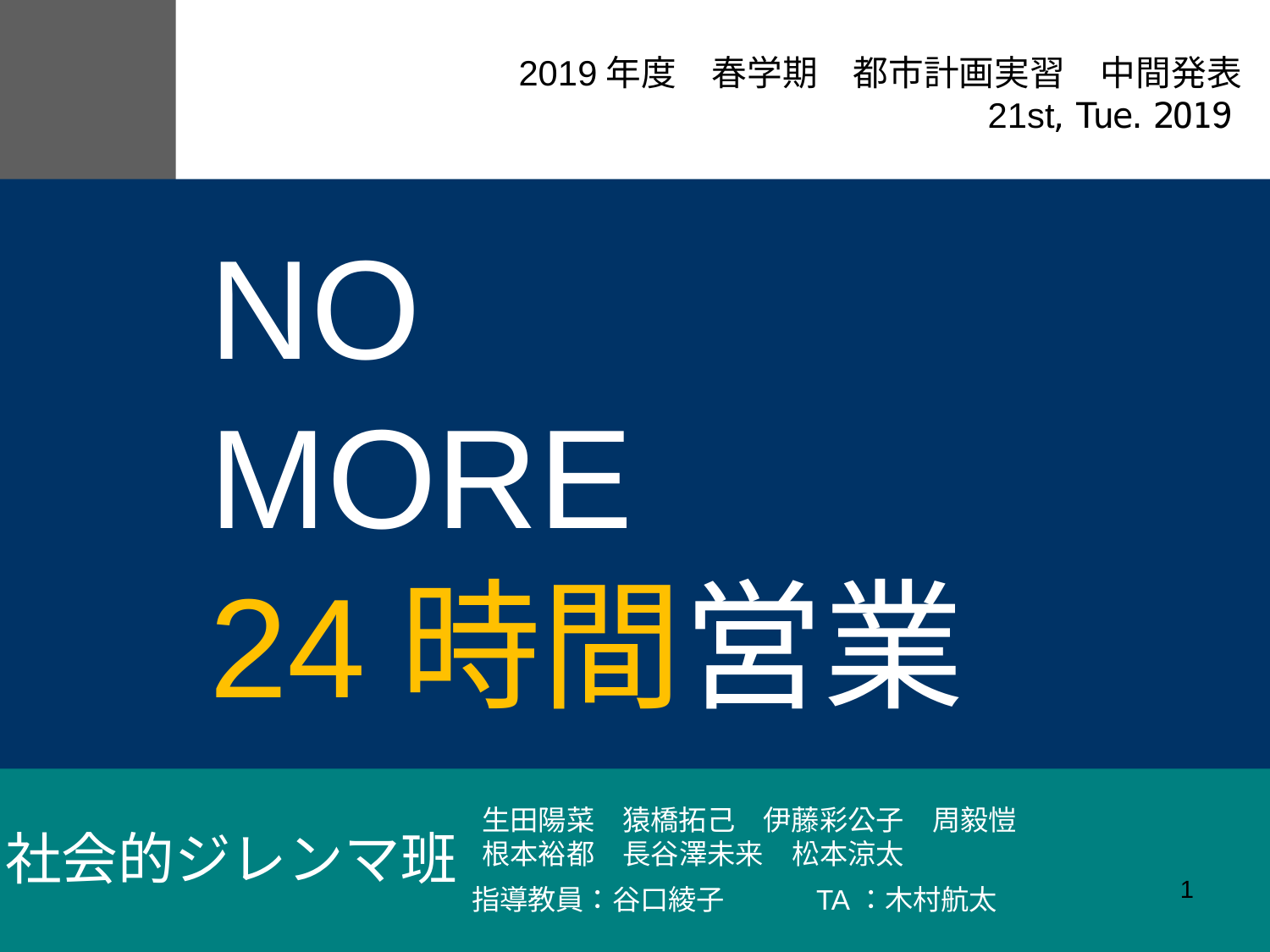

2019年度　春学期　都市計画実習　中間発表
21st, Tue. 2019

# NO MORE 24時間営業

社会的ジレンマ班
生田陽菜　猿橋拓己　伊藤彩公子　周毅愷
根本裕都　長谷澤未来　松本涼太
1
指導教員：谷口綾子　　　TA：木村航太